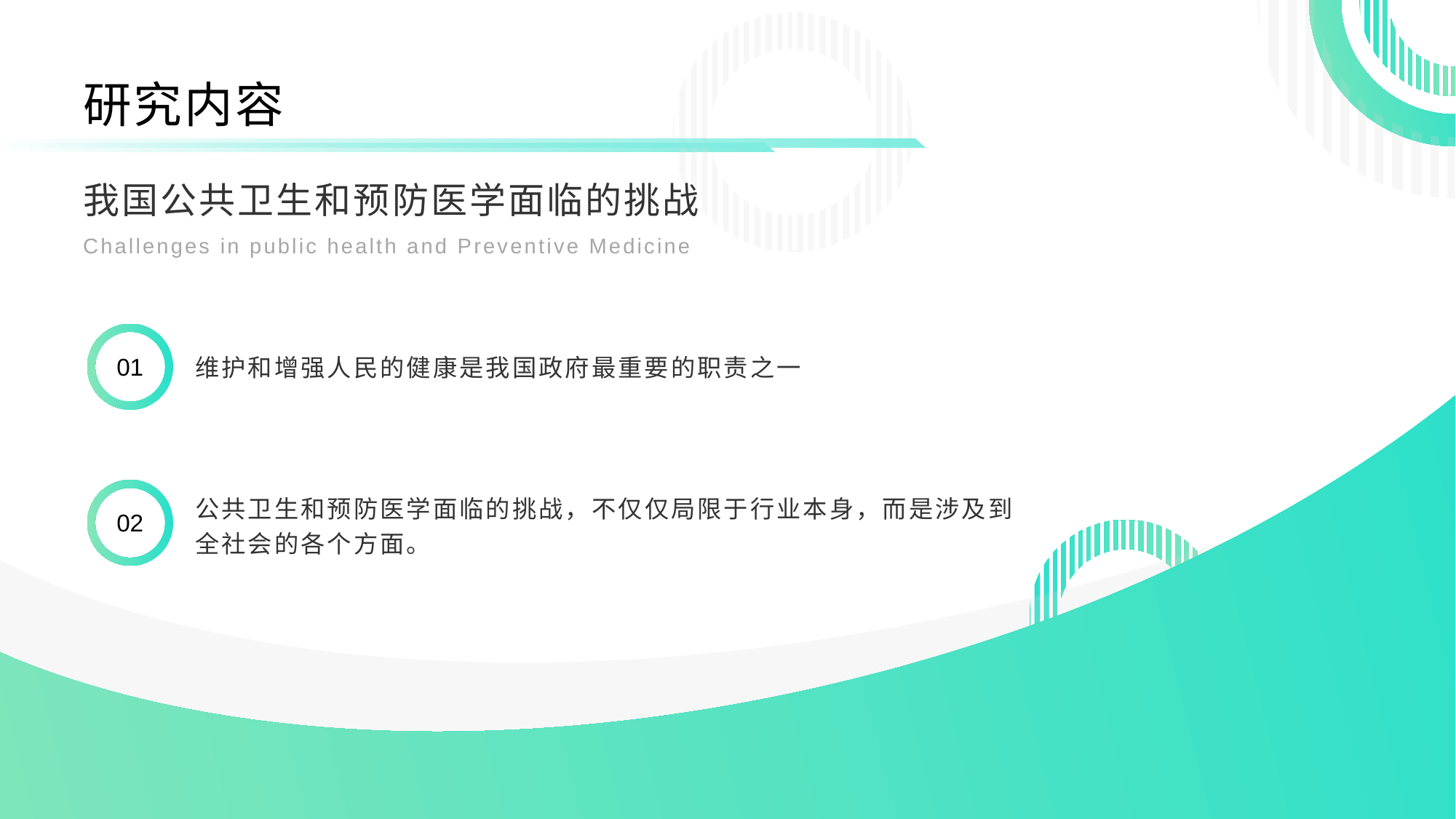

研究内容

我国公共卫生和预防医学面临的挑战
Challenges in public health and Preventive Medicine

01
维护和增强人民的健康是我国政府最重要的职责之一

02
公共卫生和预防医学面临的挑战，不仅仅局限于行业本身，而是涉及到全社会的各个方面。